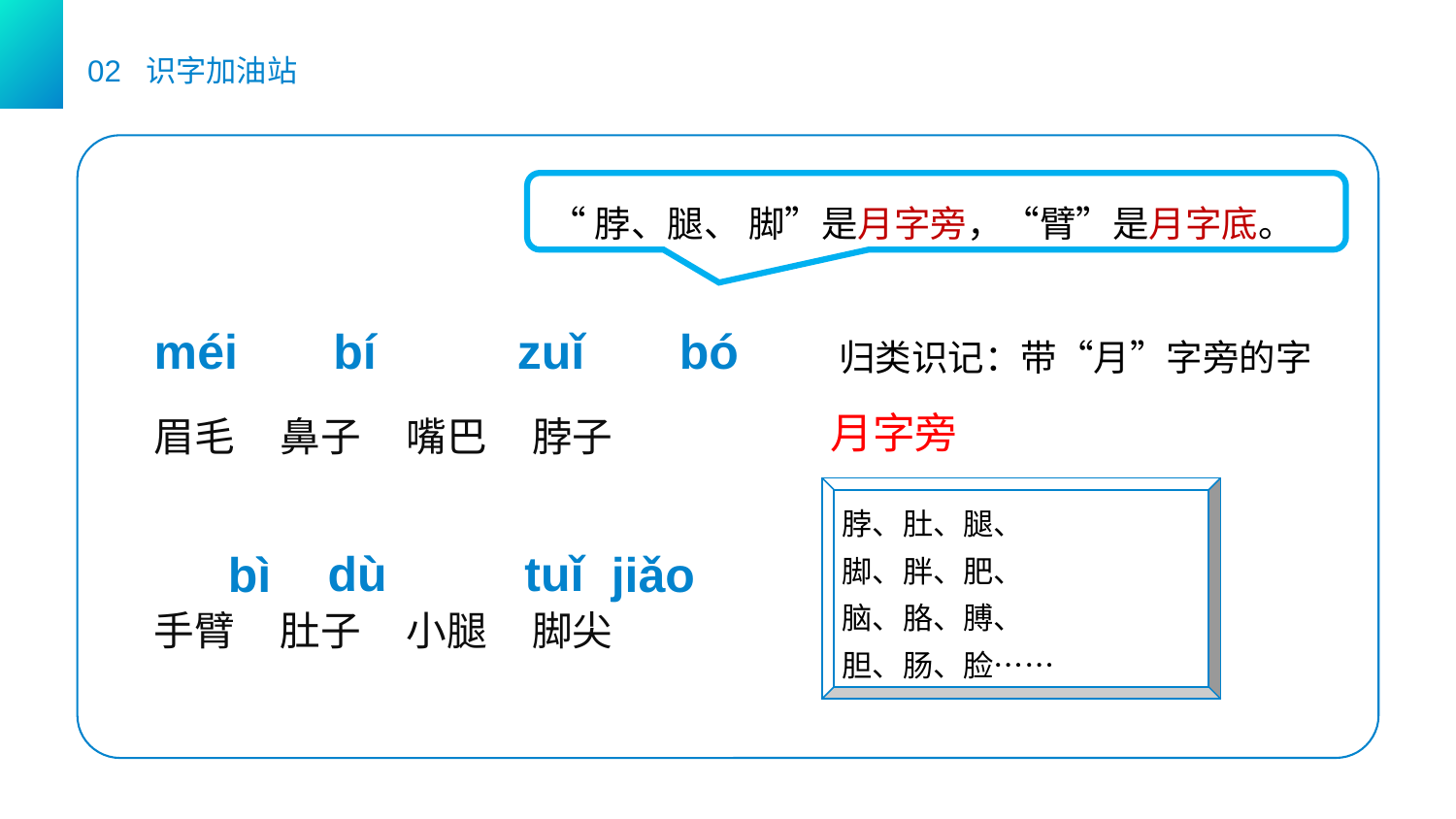

02  识字加油站

 “脖、腿、 脚”是月字旁，“臂”是月字底。

méi
bí
zuǐ
bó
归类识记：带“月”字旁的字
月字旁
脖、肚、腿、
脚、胖、肥、
脑、胳、膊、
胆、肠、脸……
眉毛     鼻子     嘴巴     脖子

手臂     肚子     小腿     脚尖
tuǐ
dù
bì
jiǎo